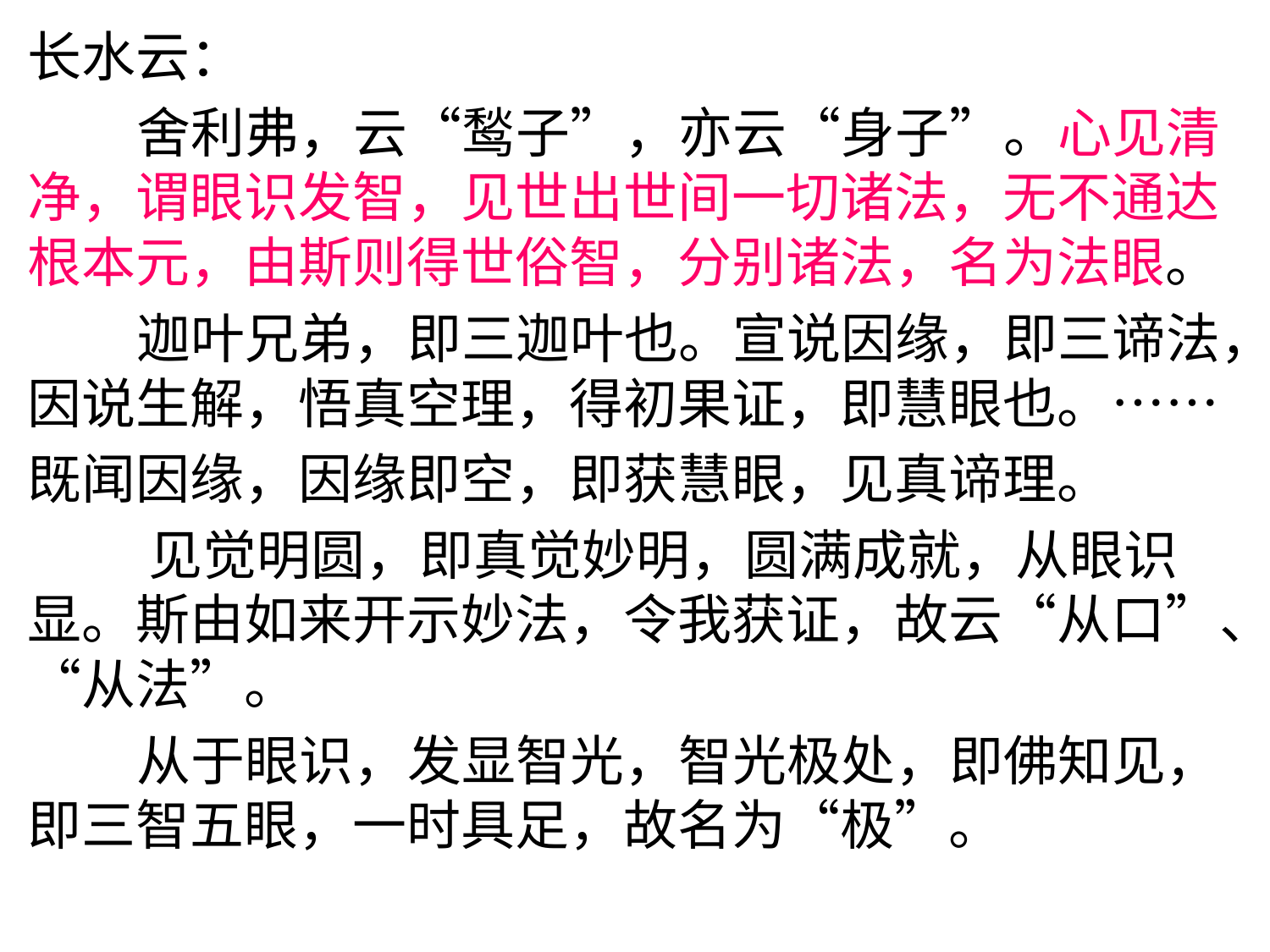

长水云：
        舍利弗，云“鹙子”，亦云“身子”。心见清净，谓眼识发智，见世出世间一切诸法，无不通达根本元，由斯则得世俗智，分别诸法，名为法眼。
        迦叶兄弟，即三迦叶也。宣说因缘，即三谛法，因说生解，悟真空理，得初果证，即慧眼也。……
既闻因缘，因缘即空，即获慧眼，见真谛理。
         见觉明圆，即真觉妙明，圆满成就，从眼识显。斯由如来开示妙法，令我获证，故云“从口”、“从法”。
        从于眼识，发显智光，智光极处，即佛知见，即三智五眼，一时具足，故名为“极”。